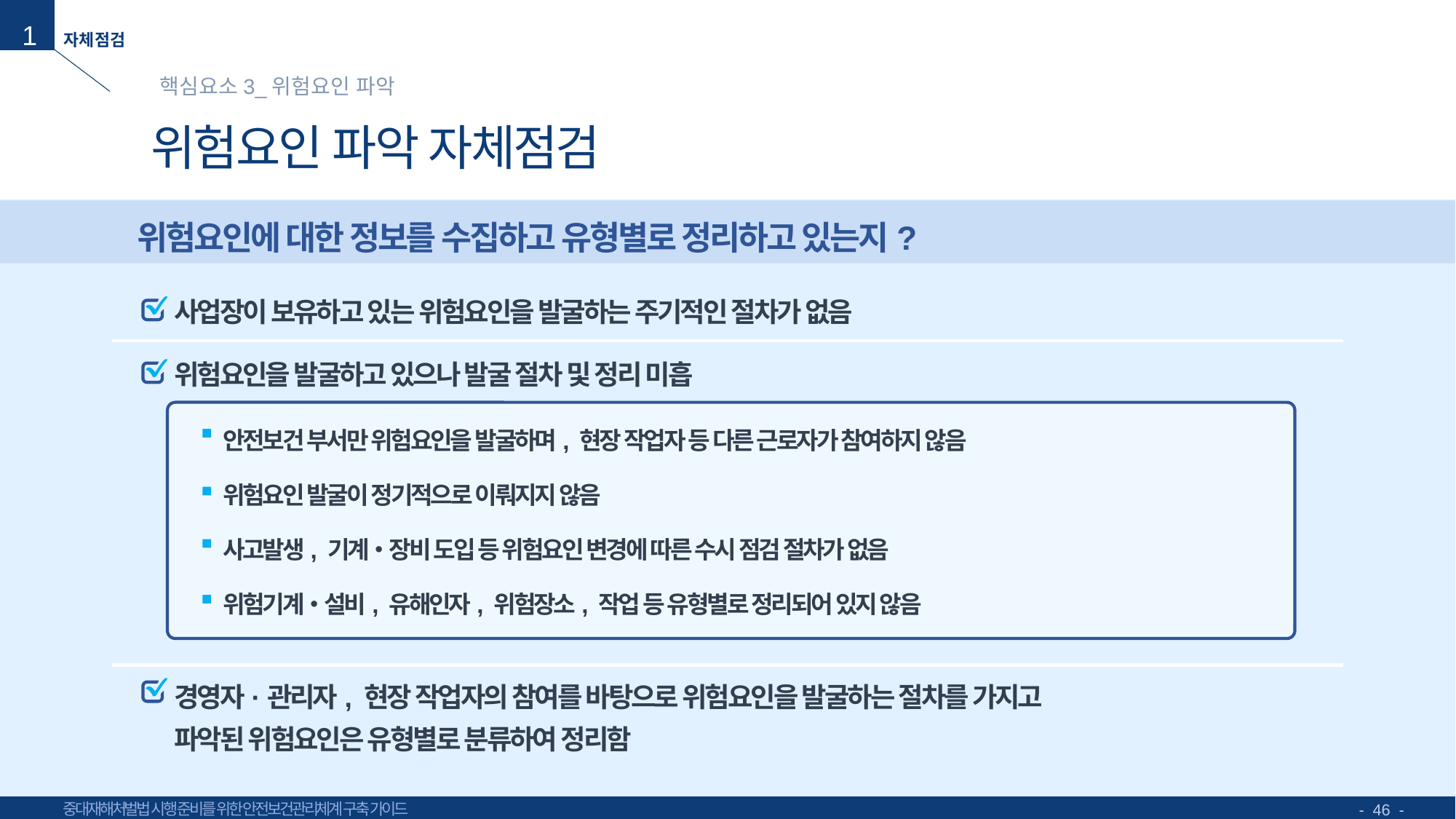

1
핵심요소3_위험요인 파악
# 위험요인 파악 자체점검

위험요인에 대한 정보를 수집하고 유형별로 정리하고 있는지?
사업장이 보유하고 있는 위험요인을 발굴하는 주기적인 절차가 없음
위험요인을 발굴하고 있으나 발굴 절차 및 정리 미흡

안전보건 부서만 위험요인을 발굴하며, 현장 작업자 등 다른 근로자가 참여하지 않음
위험요인 발굴이 정기적으로 이뤄지지 않음
사고발생, 기계‧장비 도입 등 위험요인 변경에 따른 수시 점검 절차가 없음
위험기계‧설비, 유해인자, 위험장소, 작업 등 유형별로 정리되어 있지 않음

경영자·관리자, 현장 작업자의 참여를 바탕으로 위험요인을 발굴하는 절차를 가지고
파악된 위험요인은 유형별로 분류하여 정리함

-  46  -